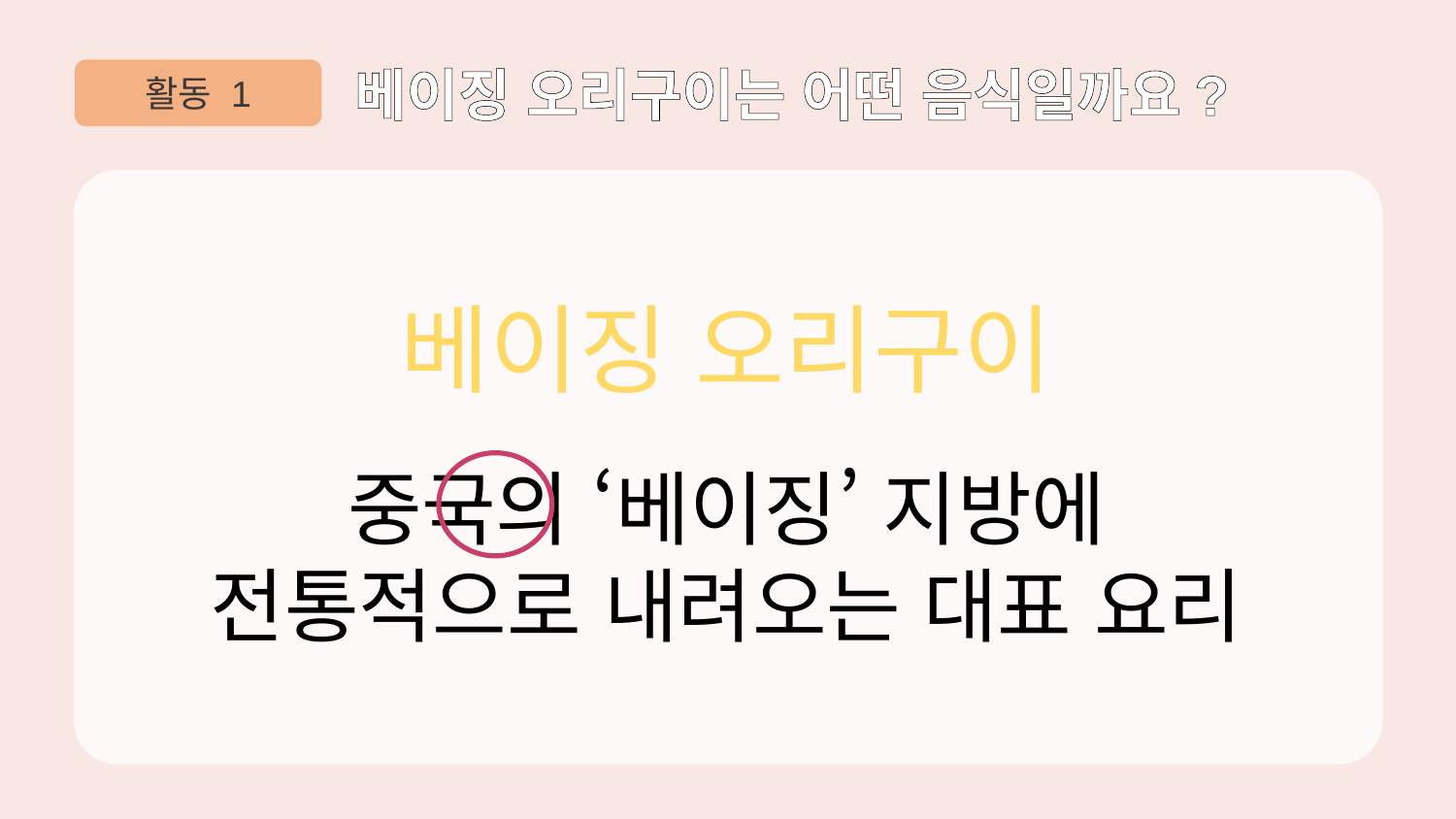

활동 1
베이징 오리구이는 어떤 음식일까요?
베이징 오리구이
중국의 ‘베이징’ 지방에
전통적으로 내려오는 대표 요리